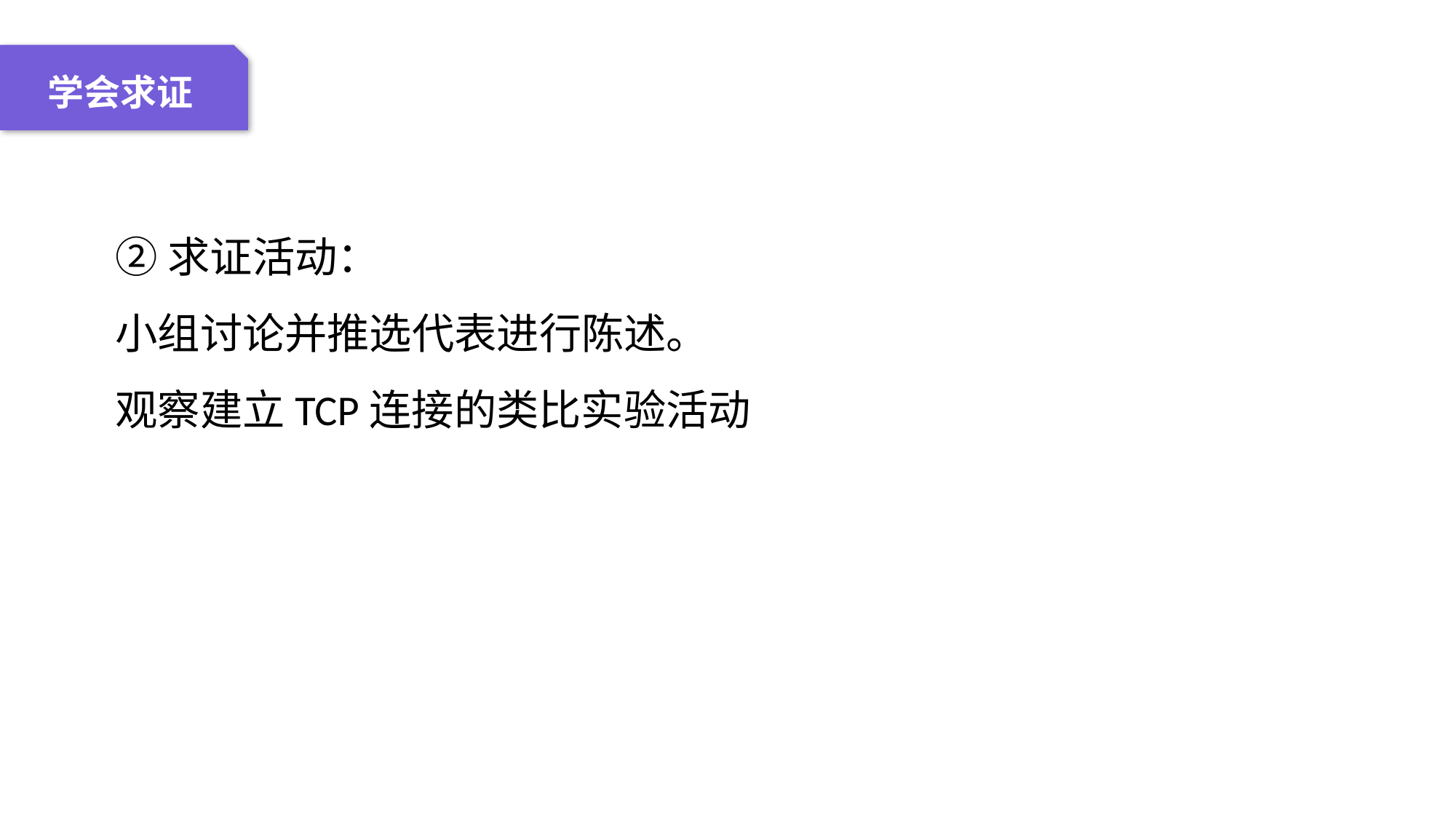

04 名词解释
01 准备过程
02 整体结构
03 重点说明
学会求证
②求证活动：
小组讨论并推选代表进行陈述。
观察建立TCP连接的类比实验活动